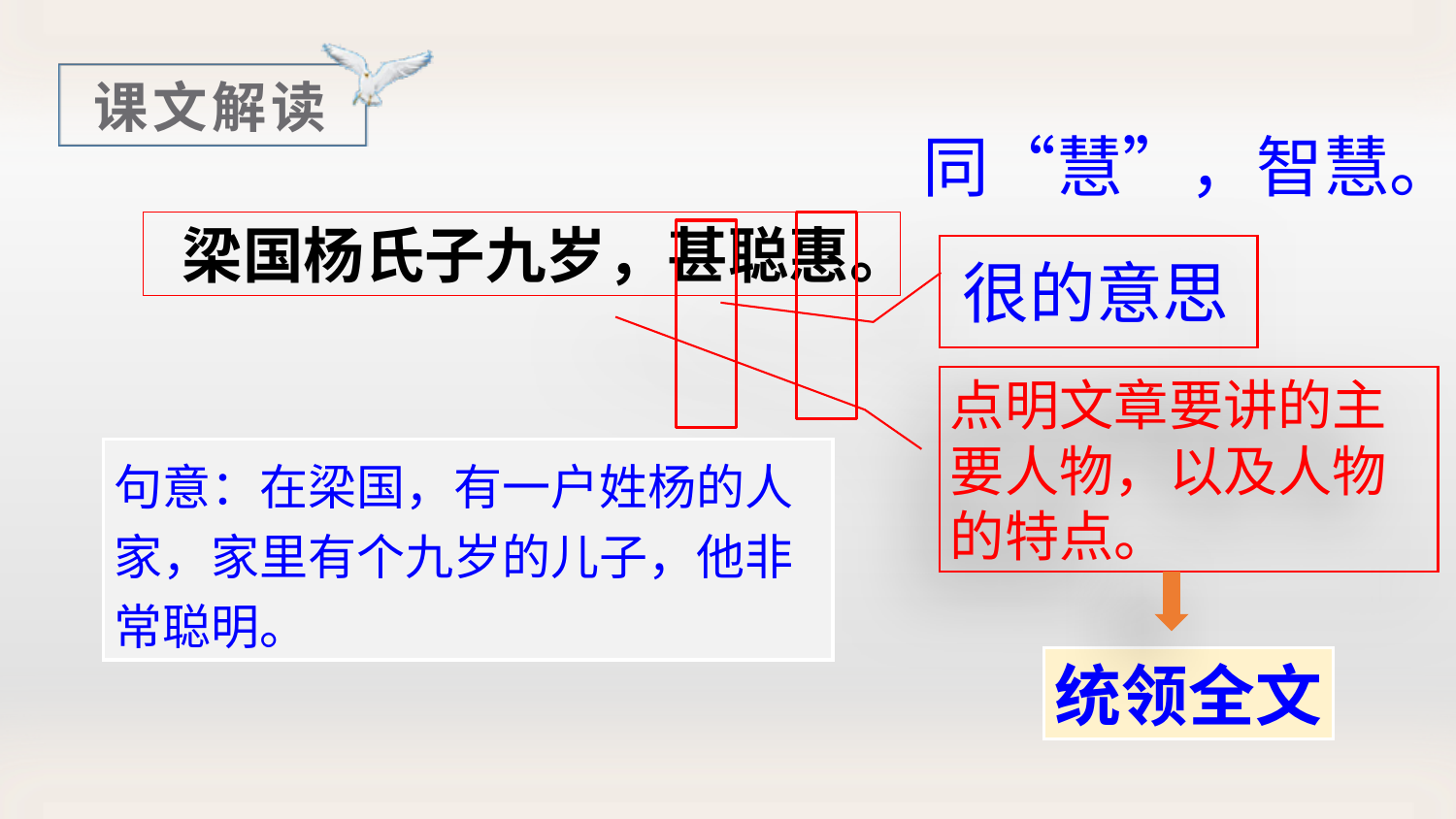

课文解读
同“慧”，智慧。
 梁国杨氏子九岁，甚聪惠。

很的意思
点明文章要讲的主要人物，以及人物的特点。
句意：在梁国，有一户姓杨的人家，家里有个九岁的儿子，他非常聪明。

统领全文